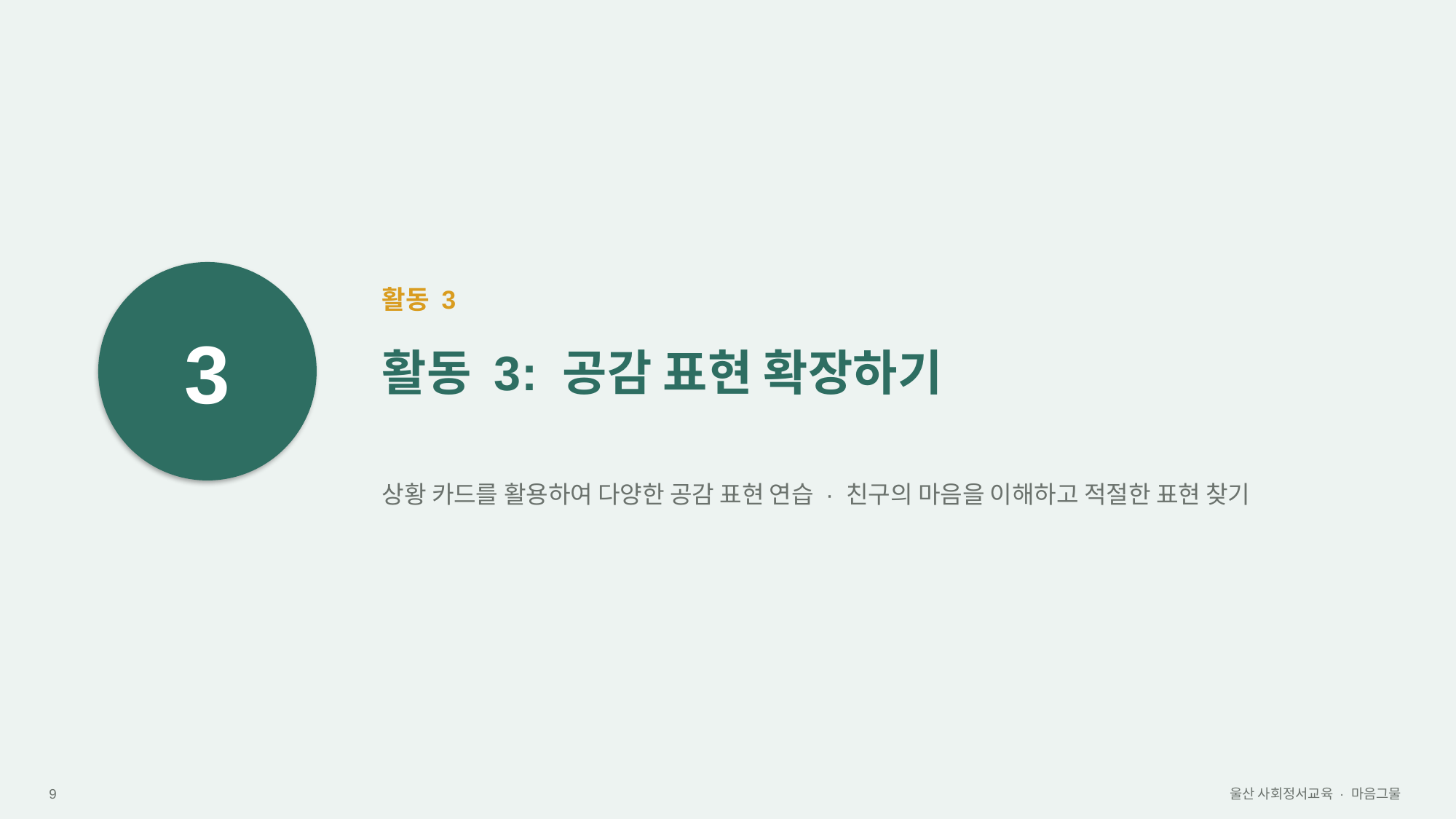

3
활동 3
활동 3: 공감 표현 확장하기
상황 카드를 활용하여 다양한 공감 표현 연습 · 친구의 마음을 이해하고 적절한 표현 찾기
9
울산 사회정서교육 · 마음그물